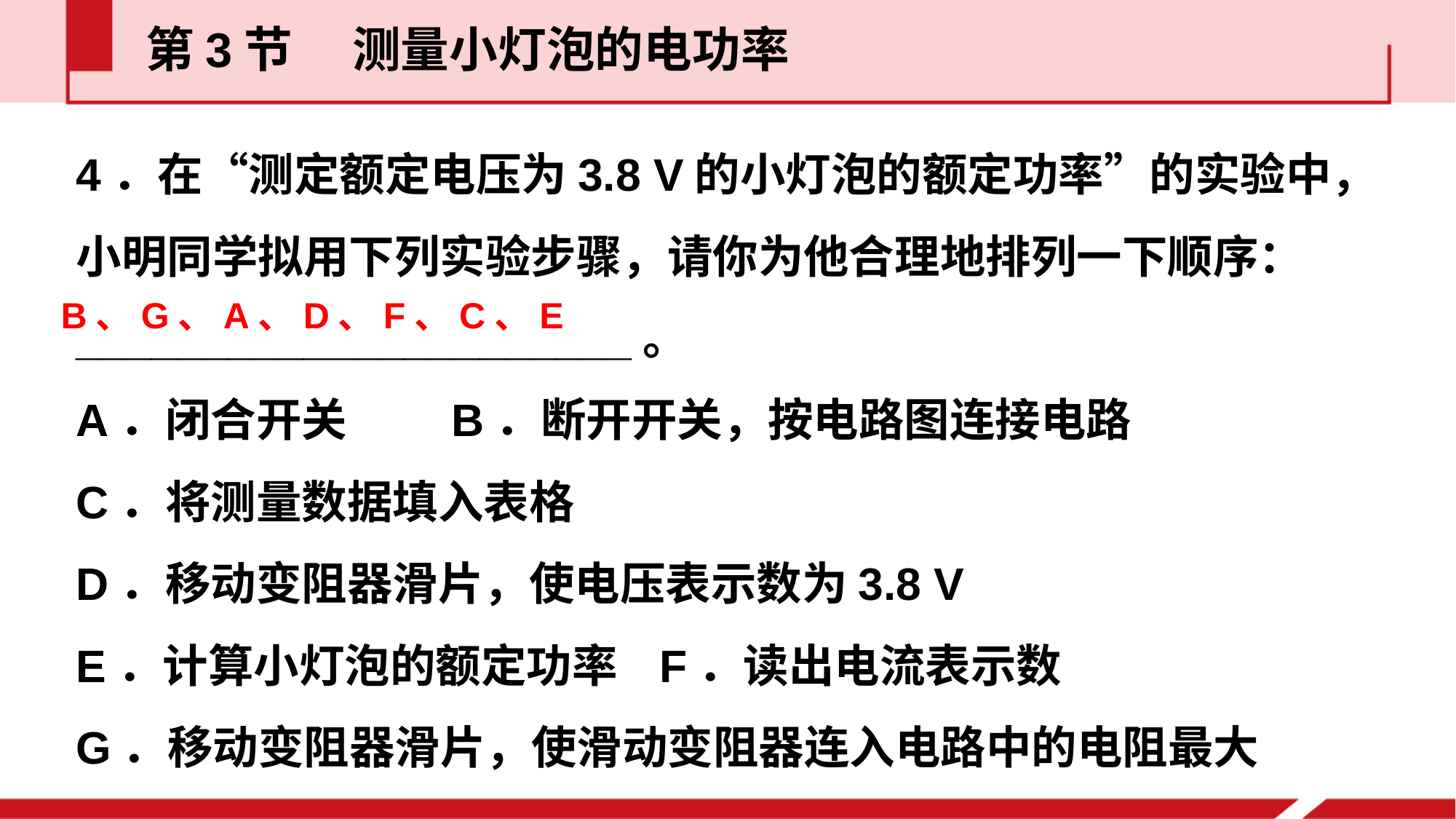

第3节  测量小灯泡的电功率
4．在“测定额定电压为3.8 V的小灯泡的额定功率”的实验中，小明同学拟用下列实验步骤，请你为他合理地排列一下顺序：______________________。
A．闭合开关         B．断开开关，按电路图连接电路
C．将测量数据填入表格
D．移动变阻器滑片，使电压表示数为3.8 V
E．计算小灯泡的额定功率   F．读出电流表示数
G．移动变阻器滑片，使滑动变阻器连入电路中的电阻最大
B、G、A、D、F、C、E